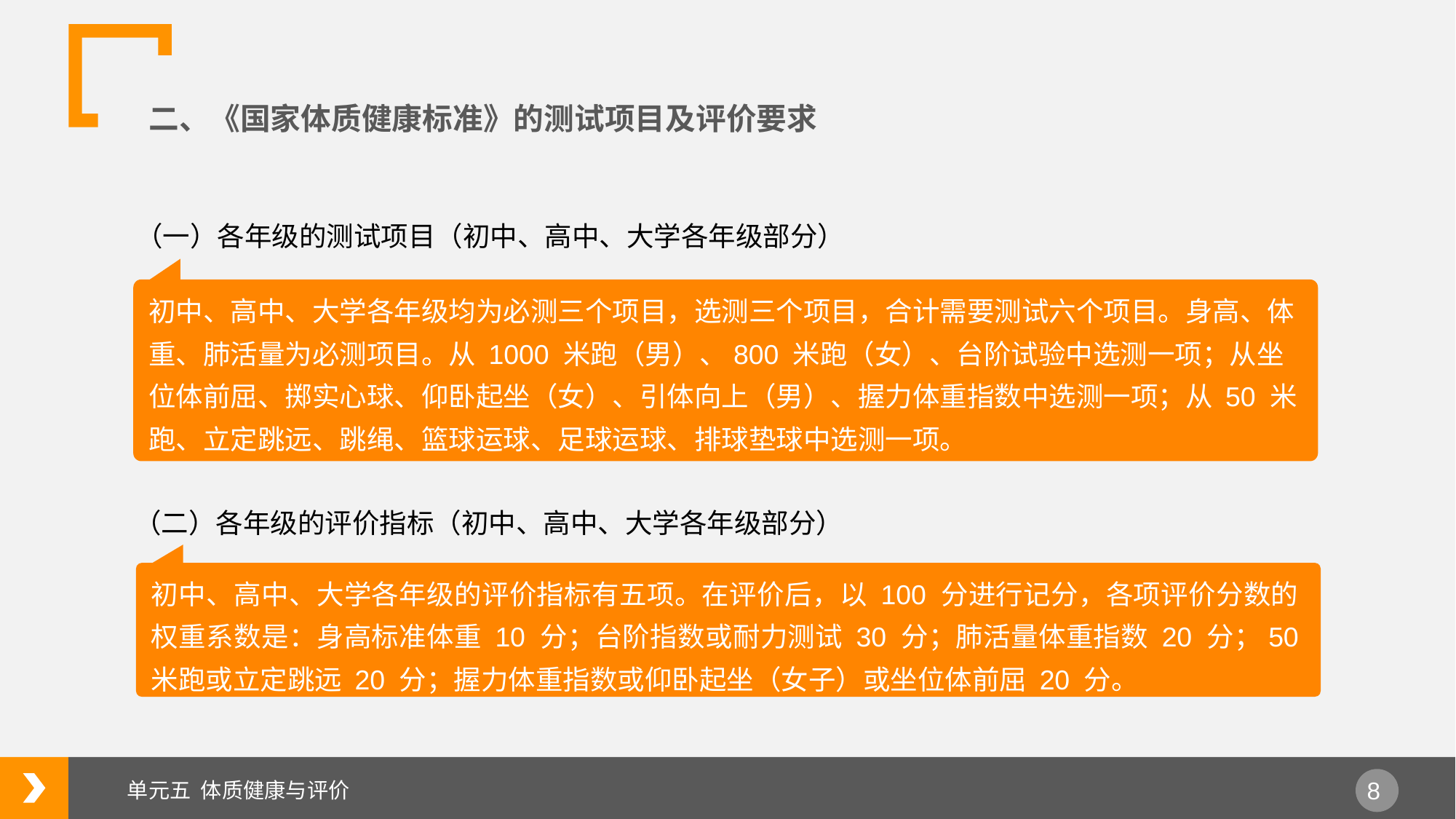

二、《国家体质健康标准》的测试项目及评价要求
（一）各年级的测试项目（初中、高中、大学各年级部分）

初中、高中、大学各年级均为必测三个项目，选测三个项目，合计需要测试六个项目。身高、体重、肺活量为必测项目。从 1000 米跑（男）、800 米跑（女）、台阶试验中选测一项；从坐位体前屈、掷实心球、仰卧起坐（女）、引体向上（男）、握力体重指数中选测一项；从 50 米跑、立定跳远、跳绳、篮球运球、足球运球、排球垫球中选测一项。

（二）各年级的评价指标（初中、高中、大学各年级部分）

初中、高中、大学各年级的评价指标有五项。在评价后，以 100 分进行记分，各项评价分数的权重系数是：身高标准体重 10 分；台阶指数或耐力测试 30 分；肺活量体重指数 20 分；50 米跑或立定跳远 20 分；握力体重指数或仰卧起坐（女子）或坐位体前屈 20 分。

单元五  体质健康与评价